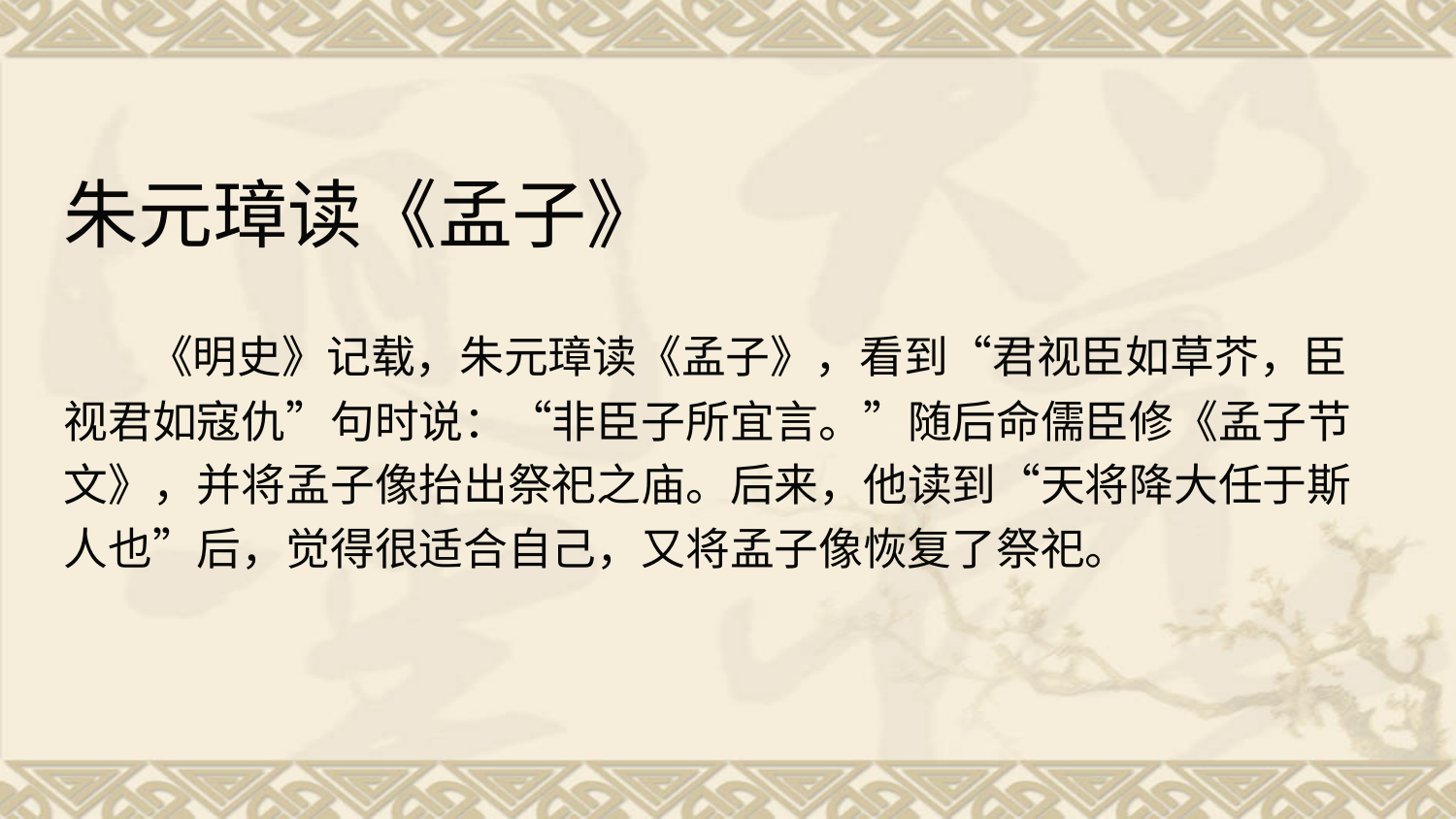

# 朱元璋读《孟子》 　　《明史》记载，朱元璋读《孟子》，看到“君视臣如草芥，臣视君如寇仇”句时说：“非臣子所宜言。”随后命儒臣修《孟子节文》，并将孟子像抬出祭祀之庙。后来，他读到“天将降大任于斯人也”后，觉得很适合自己，又将孟子像恢复了祭祀。